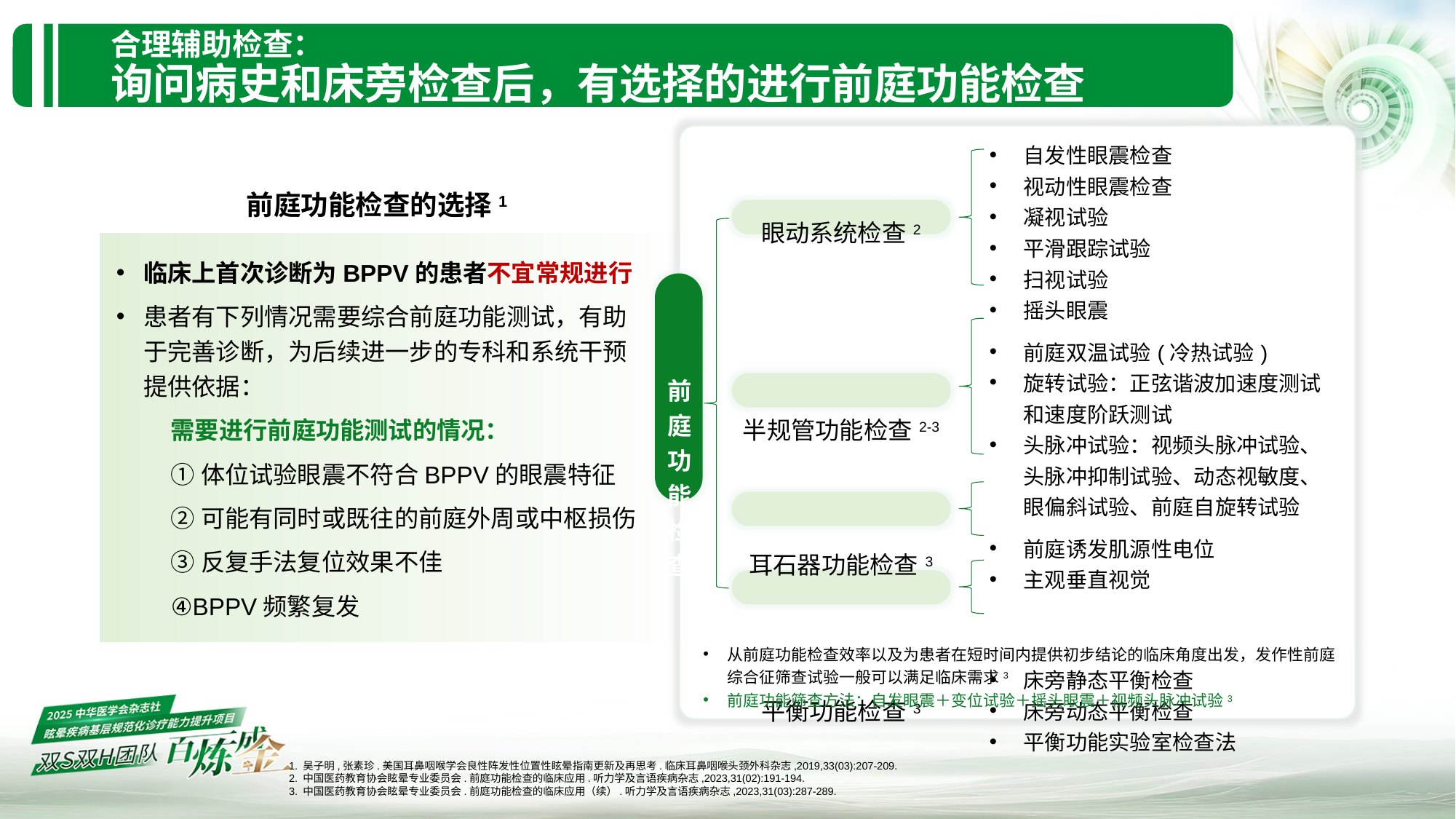

合理辅助检查：
询问病史和床旁检查后，有选择的进行前庭功能检查

| 前庭功能检查 | 眼动系统检查2 | 自发性眼震检查 视动性眼震检查 凝视试验 平滑跟踪试验 扫视试验 摇头眼震 |
| --- | --- | --- |
|  | 半规管功能检查2-3 | 前庭双温试验(冷热试验) 旋转试验：正弦谐波加速度测试和速度阶跃测试 头脉冲试验：视频头脉冲试验、头脉冲抑制试验、动态视敏度、眼偏斜试验、前庭自旋转试验 |
|  | 耳石器功能检查3 | 前庭诱发肌源性电位 主观垂直视觉 |
|  | 平衡功能检查3 | 床旁静态平衡检查 床旁动态平衡检查 平衡功能实验室检查法 |

前庭功能检查的选择1

临床上首次诊断为BPPV的患者不宜常规进行
患者有下列情况需要综合前庭功能测试，有助于完善诊断，为后续进一步的专科和系统干预提供依据：
需要进行前庭功能测试的情况：
①体位试验眼震不符合BPPV的眼震特征
②可能有同时或既往的前庭外周或中枢损伤
③反复手法复位效果不佳
④BPPV频繁复发

从前庭功能检查效率以及为患者在短时间内提供初步结论的临床角度出发，发作性前庭综合征筛查试验一般可以满足临床需求3
前庭功能筛查方法：自发眼震＋变位试验＋摇头眼震＋视频头脉冲试验3
1. 吴子明,张素珍.美国耳鼻咽喉学会良性阵发性位置性眩晕指南更新及再思考.临床耳鼻咽喉头颈外科杂志,2019,33(03):207-209.
2. 中国医药教育协会眩晕专业委员会.前庭功能检查的临床应用.听力学及言语疾病杂志,2023,31(02):191-194.
3. 中国医药教育协会眩晕专业委员会.前庭功能检查的临床应用（续）.听力学及言语疾病杂志,2023,31(03):287-289.